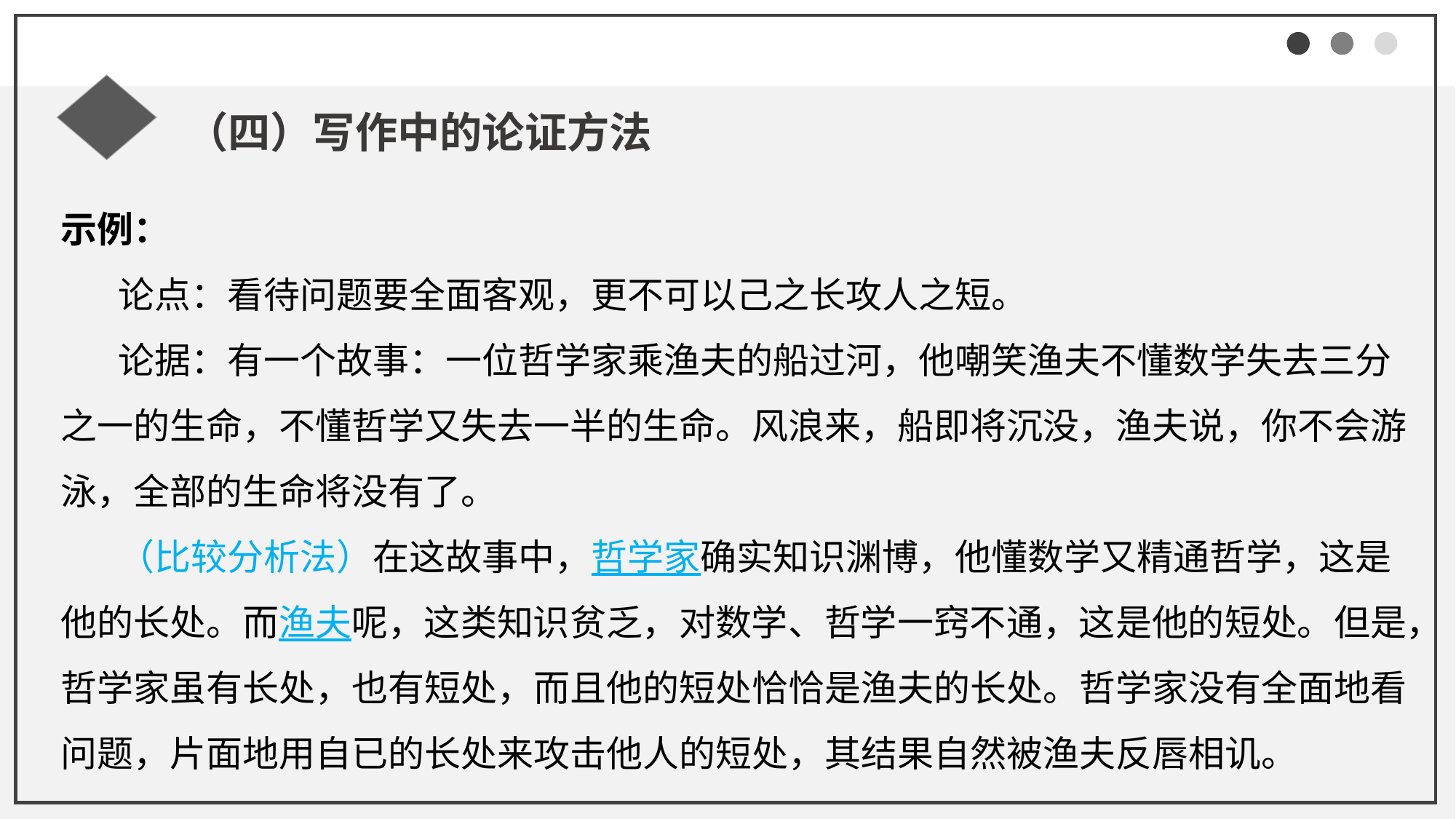

（四）写作中的论证方法
示例：
      论点：看待问题要全面客观，更不可以己之长攻人之短。
      论据：有一个故事：一位哲学家乘渔夫的船过河，他嘲笑渔夫不懂数学失去三分之一的生命，不懂哲学又失去一半的生命。风浪来，船即将沉没，渔夫说，你不会游泳，全部的生命将没有了。
      （比较分析法）在这故事中，哲学家确实知识渊博，他懂数学又精通哲学，这是他的长处。而渔夫呢，这类知识贫乏，对数学、哲学一窍不通，这是他的短处。但是，哲学家虽有长处，也有短处，而且他的短处恰恰是渔夫的长处。哲学家没有全面地看问题，片面地用自已的长处来攻击他人的短处，其结果自然被渔夫反唇相讥。